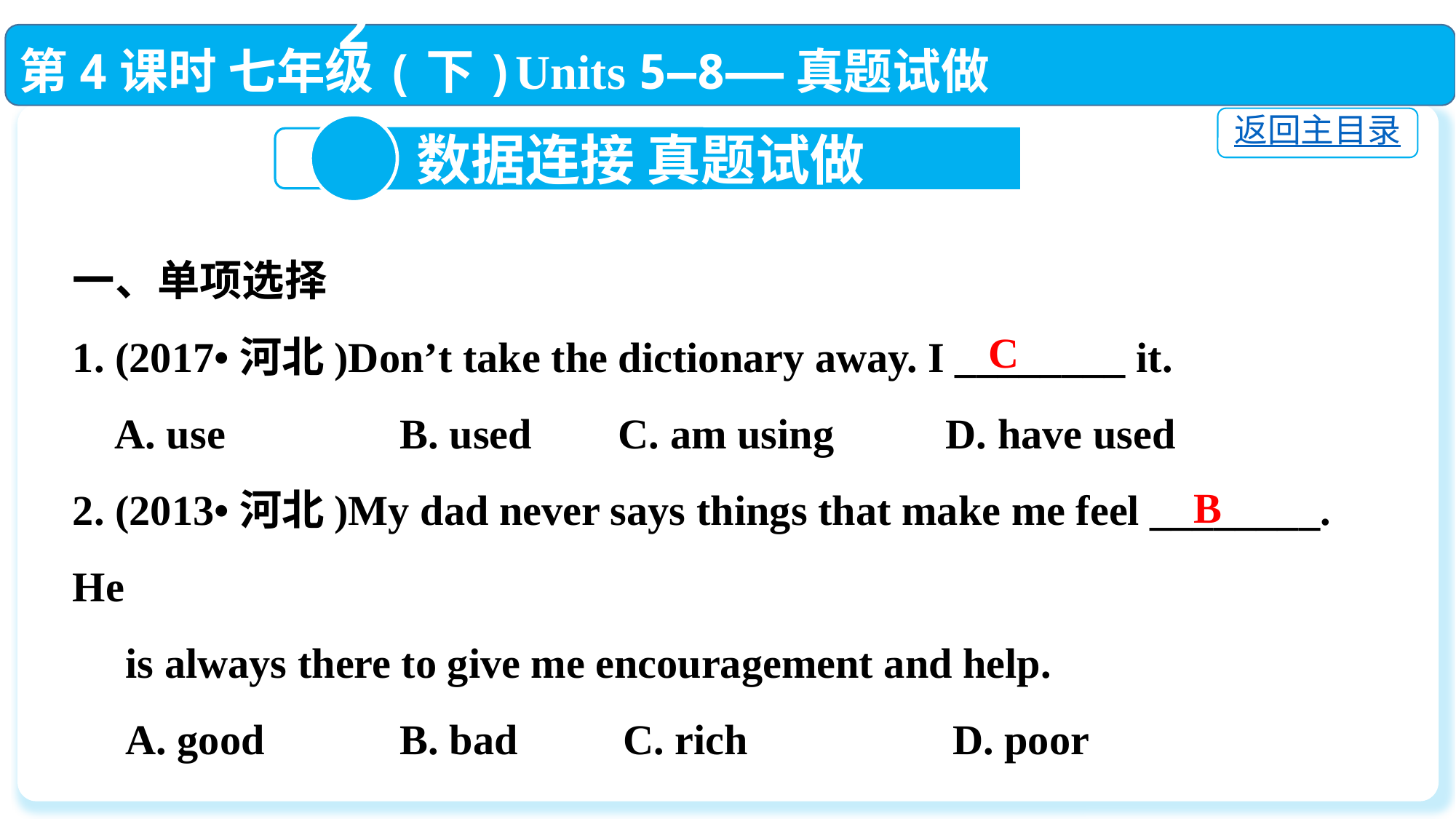

第4课时 七年级(下)Units 5—8——真题试做

返回主目录
2

   数据连接 真题试做
一、单项选择
1. (2017•河北)Don’t take the dictionary away. I ________ it.
    A. use		B. used  	C. am using		D. have used
2. (2013•河北)My dad never says things that make me feel ________. He
     is always there to give me encouragement and help.
     A. good		B. bad          C. rich	           D. poor

C
B